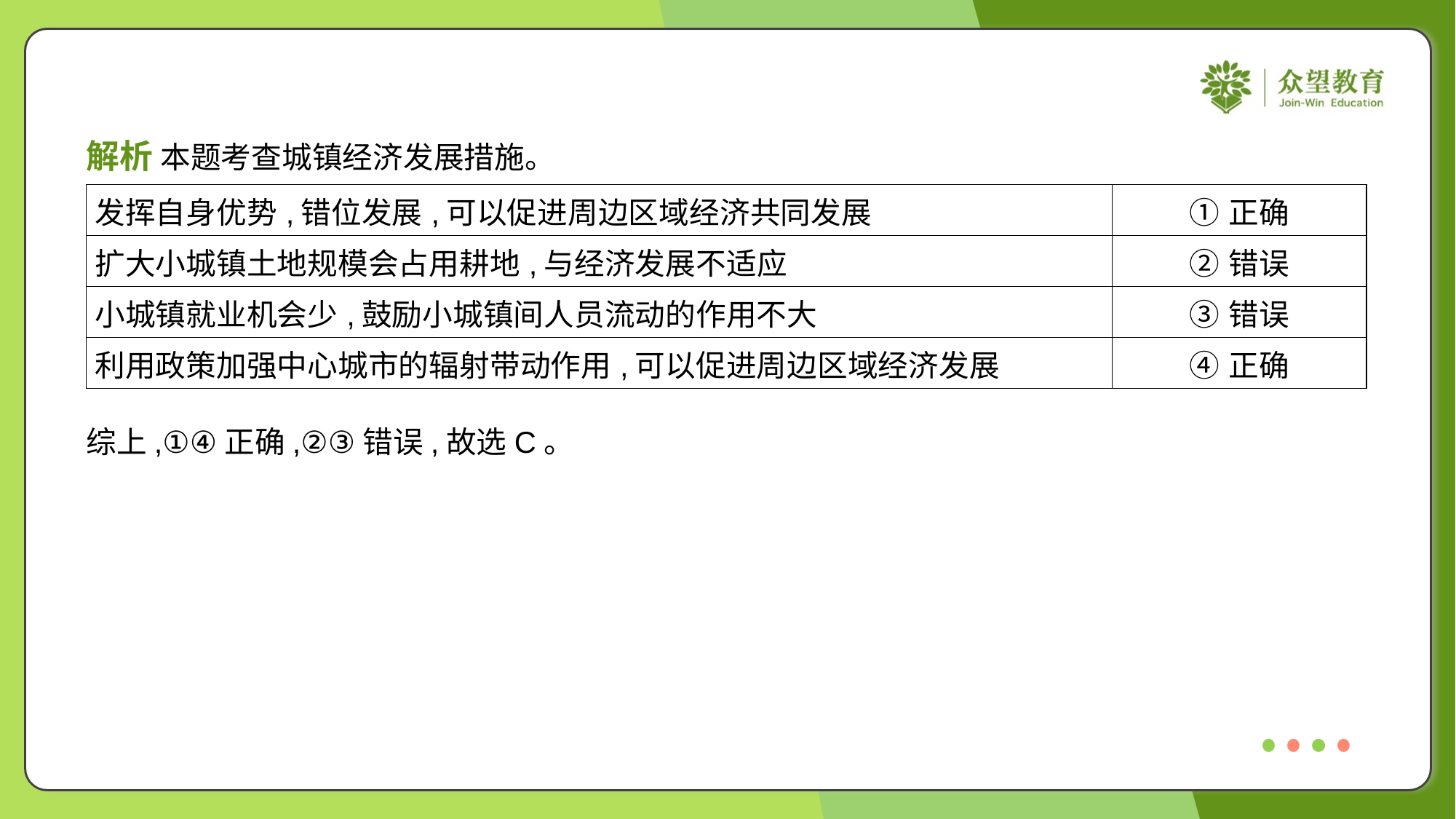

解析 本题考查城镇经济发展措施。
| 发挥自身优势,错位发展,可以促进周边区域经济共同发展 | ①正确 |
| --- | --- |
| 扩大小城镇土地规模会占用耕地,与经济发展不适应 | ②错误 |
| 小城镇就业机会少,鼓励小城镇间人员流动的作用不大 | ③错误 |
| 利用政策加强中心城市的辐射带动作用,可以促进周边区域经济发展 | ④正确 |
综上,①④正确,②③错误,故选C。